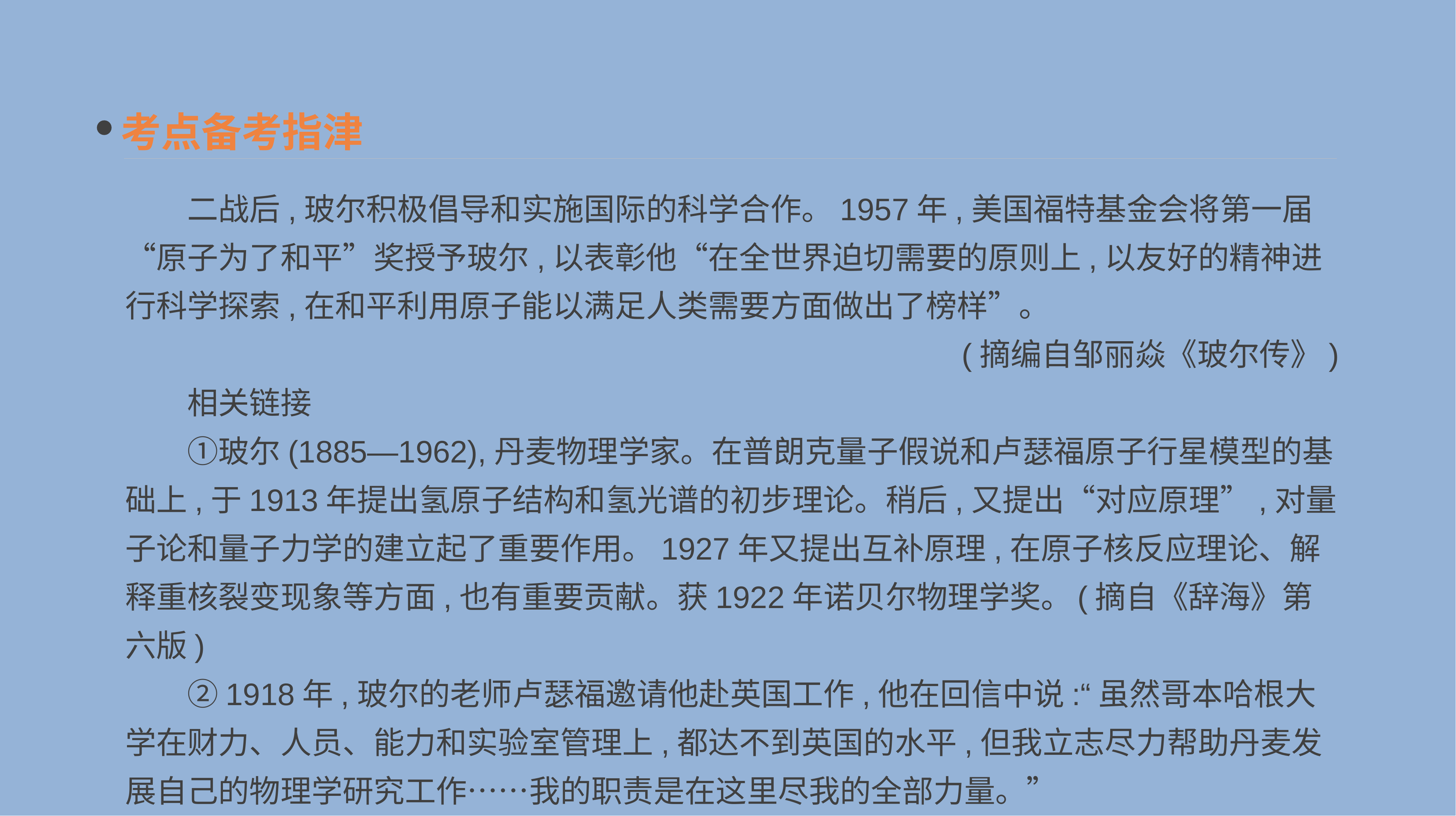

考点备考指津

　　二战后,玻尔积极倡导和实施国际的科学合作。1957年,美国福特基金会将第一届“原子为了和平”奖授予玻尔,以表彰他“在全世界迫切需要的原则上,以友好的精神进行科学探索,在和平利用原子能以满足人类需要方面做出了榜样”。
(摘编自邹丽焱《玻尔传》)
　　相关链接
　　①玻尔(1885—1962),丹麦物理学家。在普朗克量子假说和卢瑟福原子行星模型的基础上,于1913年提出氢原子结构和氢光谱的初步理论。稍后,又提出“对应原理”,对量子论和量子力学的建立起了重要作用。1927年又提出互补原理,在原子核反应理论、解释重核裂变现象等方面,也有重要贡献。获1922年诺贝尔物理学奖。	(摘自《辞海》第六版)
　　②1918年,玻尔的老师卢瑟福邀请他赴英国工作,他在回信中说:“虽然哥本哈根大学在财力、人员、能力和实验室管理上,都达不到英国的水平,但我立志尽力帮助丹麦发展自己的物理学研究工作……我的职责是在这里尽我的全部力量。”
(摘自戈革《玻尔集》)